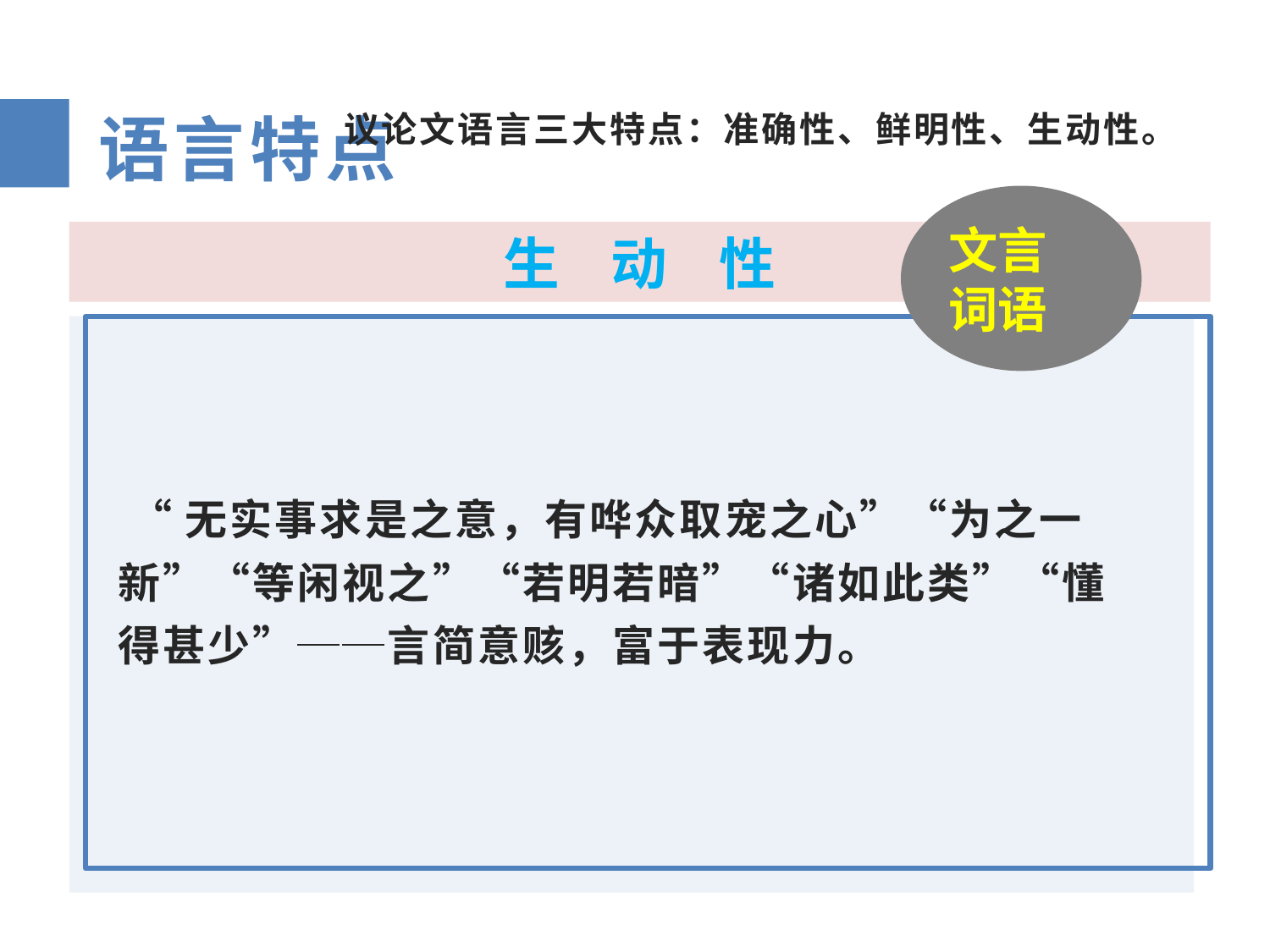

议论文语言三大特点：准确性、鲜明性、生动性。
语言特点

文言词语
生    动    性

 “无实事求是之意，有哗众取宠之心”“为之一新”“等闲视之”“若明若暗”“诸如此类”“懂得甚少”──言简意赅，富于表现力。